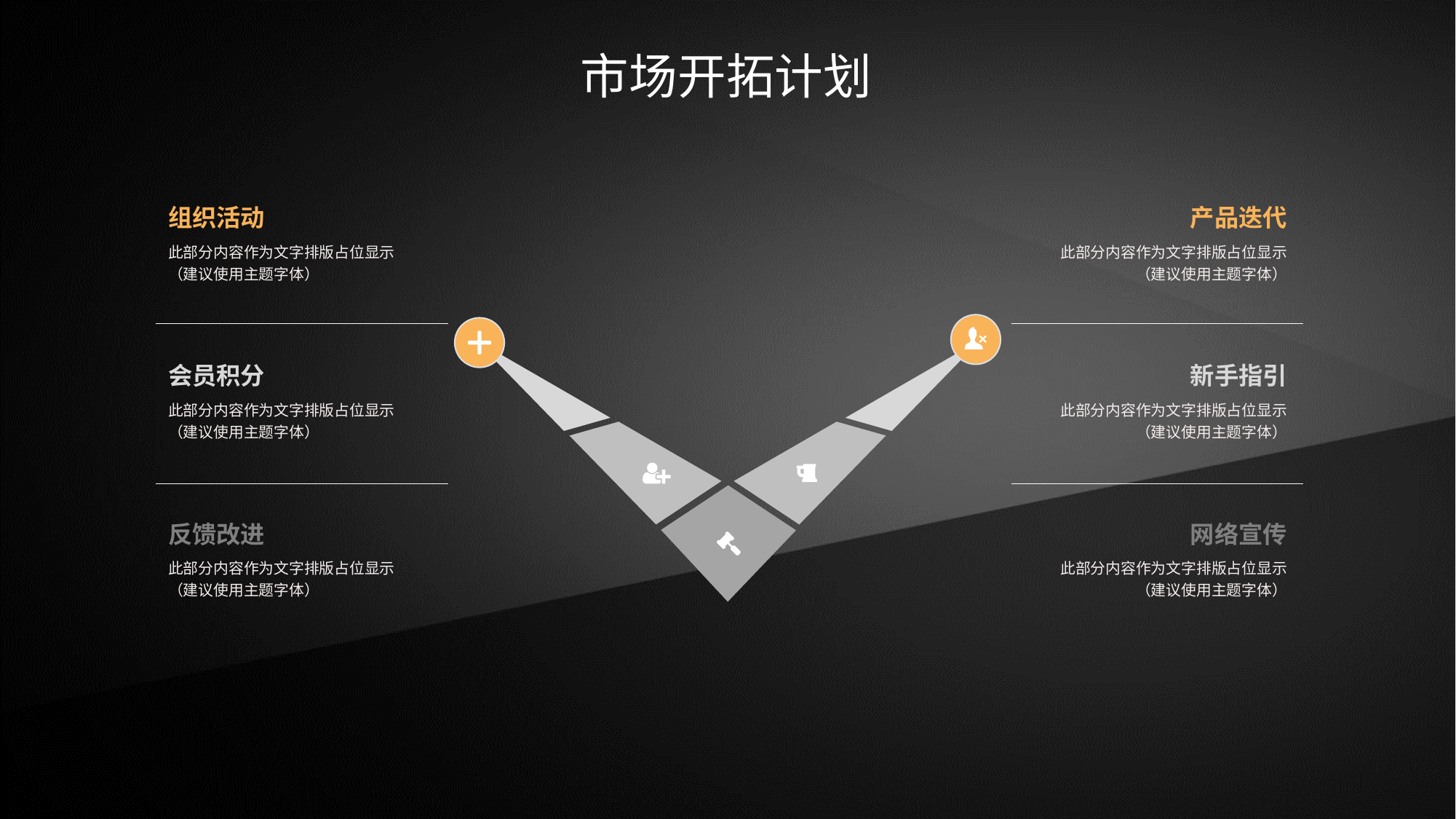

市场开拓计划
组织活动
此部分内容作为文字排版占位显示
（建议使用主题字体）
产品迭代
此部分内容作为文字排版占位显示
（建议使用主题字体）

会员积分
此部分内容作为文字排版占位显示
（建议使用主题字体）
新手指引
此部分内容作为文字排版占位显示
（建议使用主题字体）
反馈改进
此部分内容作为文字排版占位显示
（建议使用主题字体）
网络宣传
此部分内容作为文字排版占位显示
（建议使用主题字体）